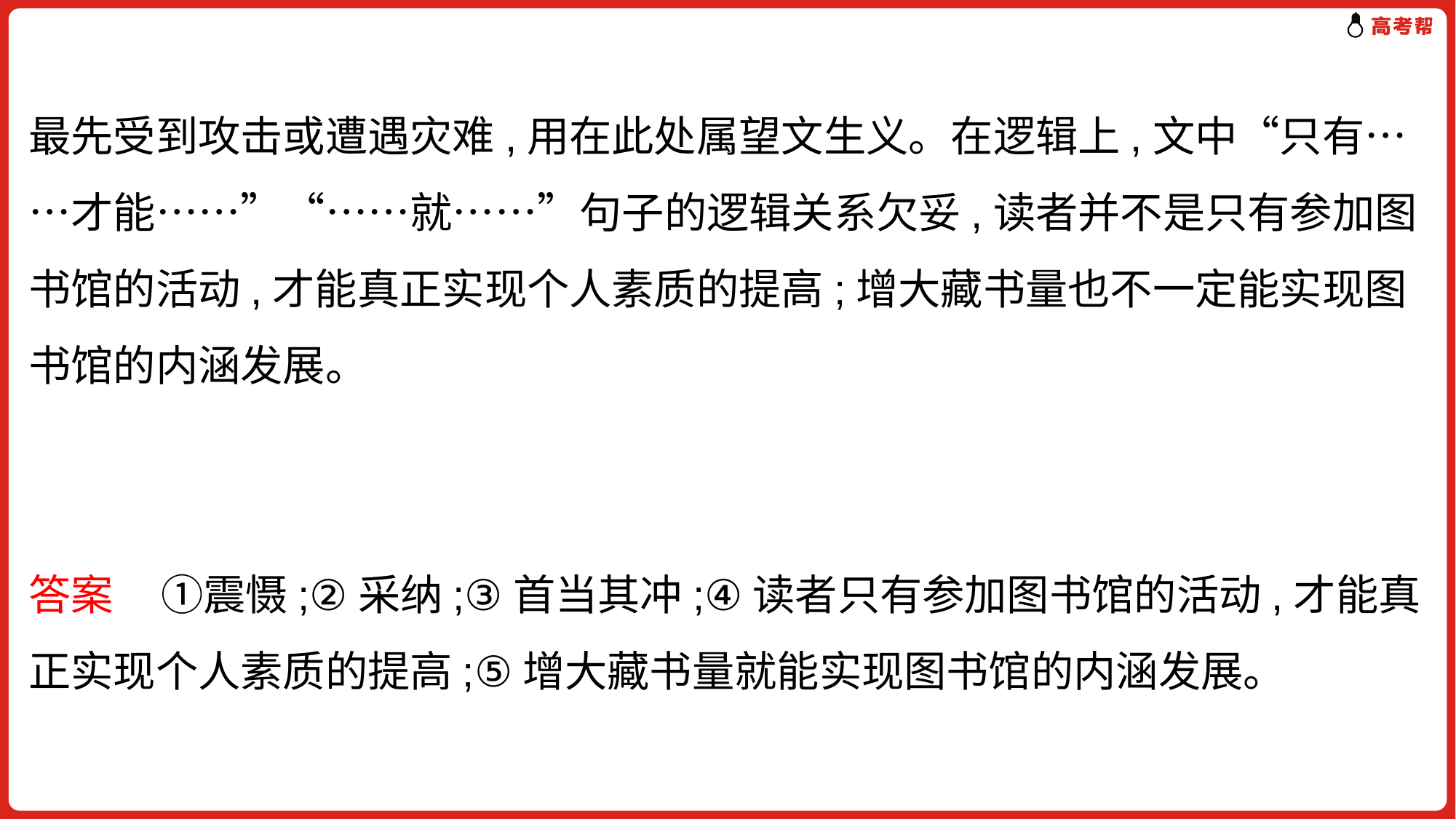

最先受到攻击或遭遇灾难,用在此处属望文生义。在逻辑上,文中“只有……才能……”“……就……”句子的逻辑关系欠妥,读者并不是只有参加图书馆的活动,才能真正实现个人素质的提高;增大藏书量也不一定能实现图书馆的内涵发展。

答案     ①震慑;②采纳;③首当其冲;④读者只有参加图书馆的活动,才能真正实现个人素质的提高;⑤增大藏书量就能实现图书馆的内涵发展。